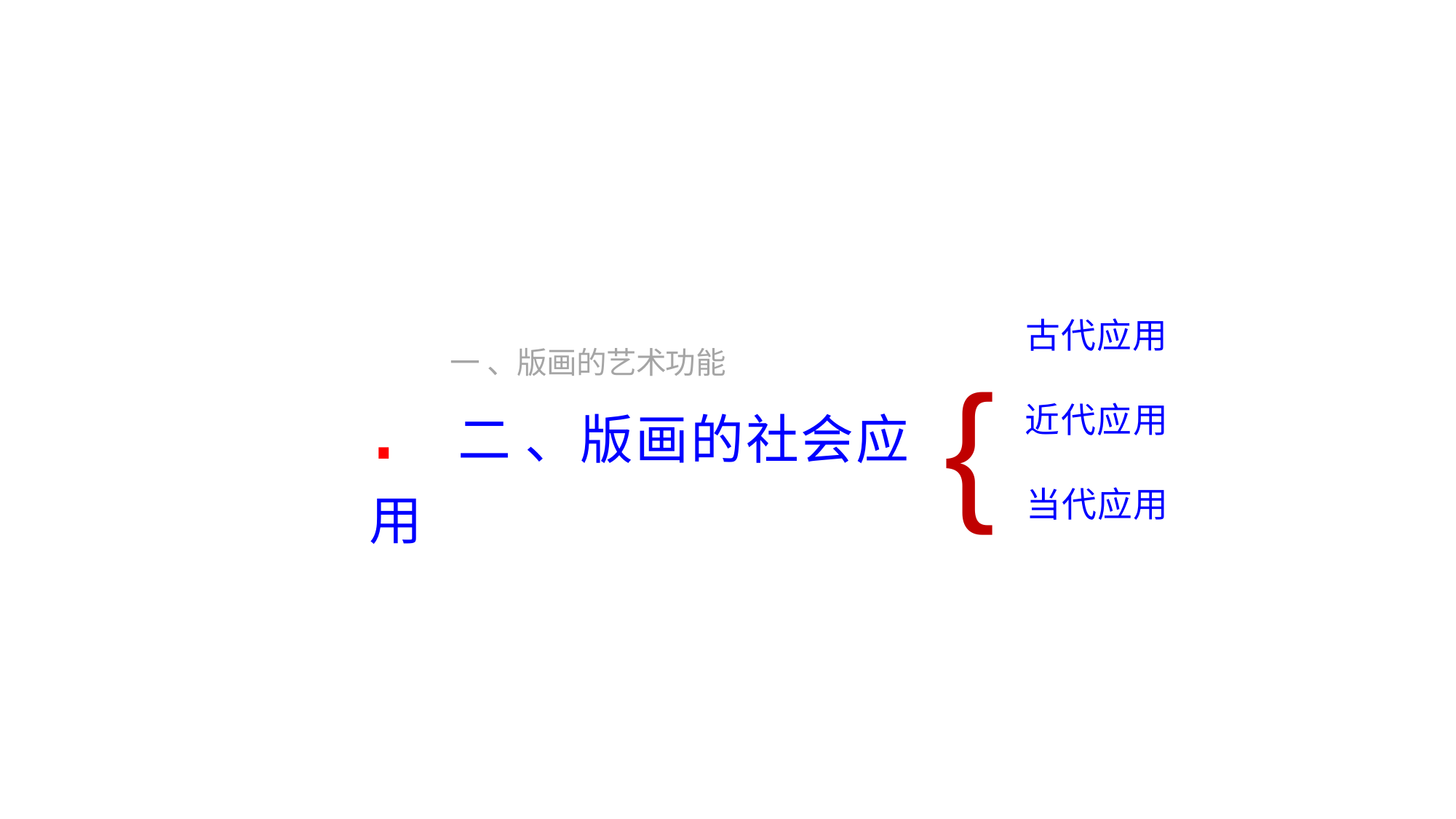

{

古代应用
近代应用 当代应用

一 、版画的艺术功能
. 二 、版画的社会应用